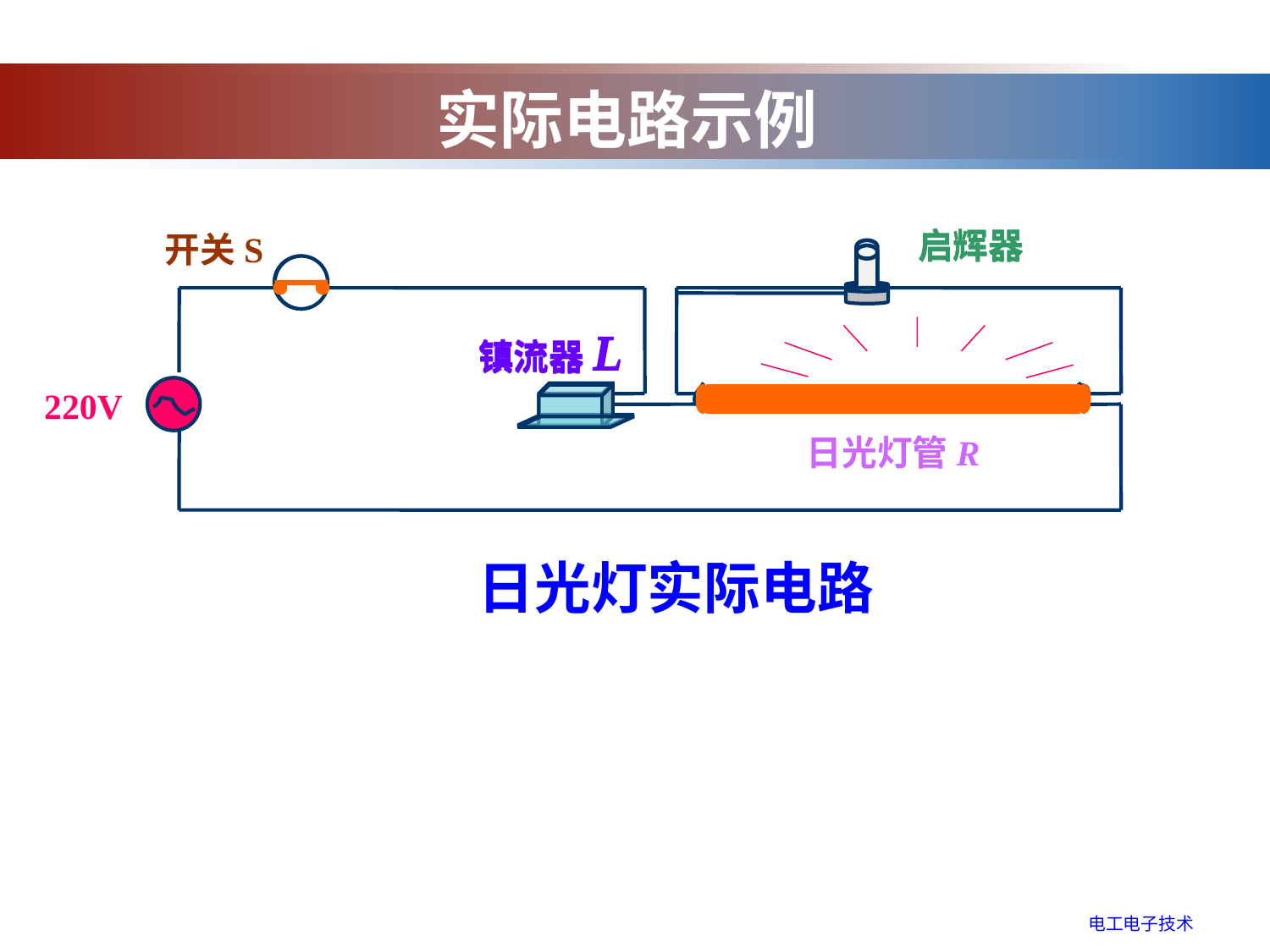

实际电路示例
启辉器

启辉器

开关S

镇流器L

镇流器L

220V

日光灯管R

日光灯实际电路
电工电子技术